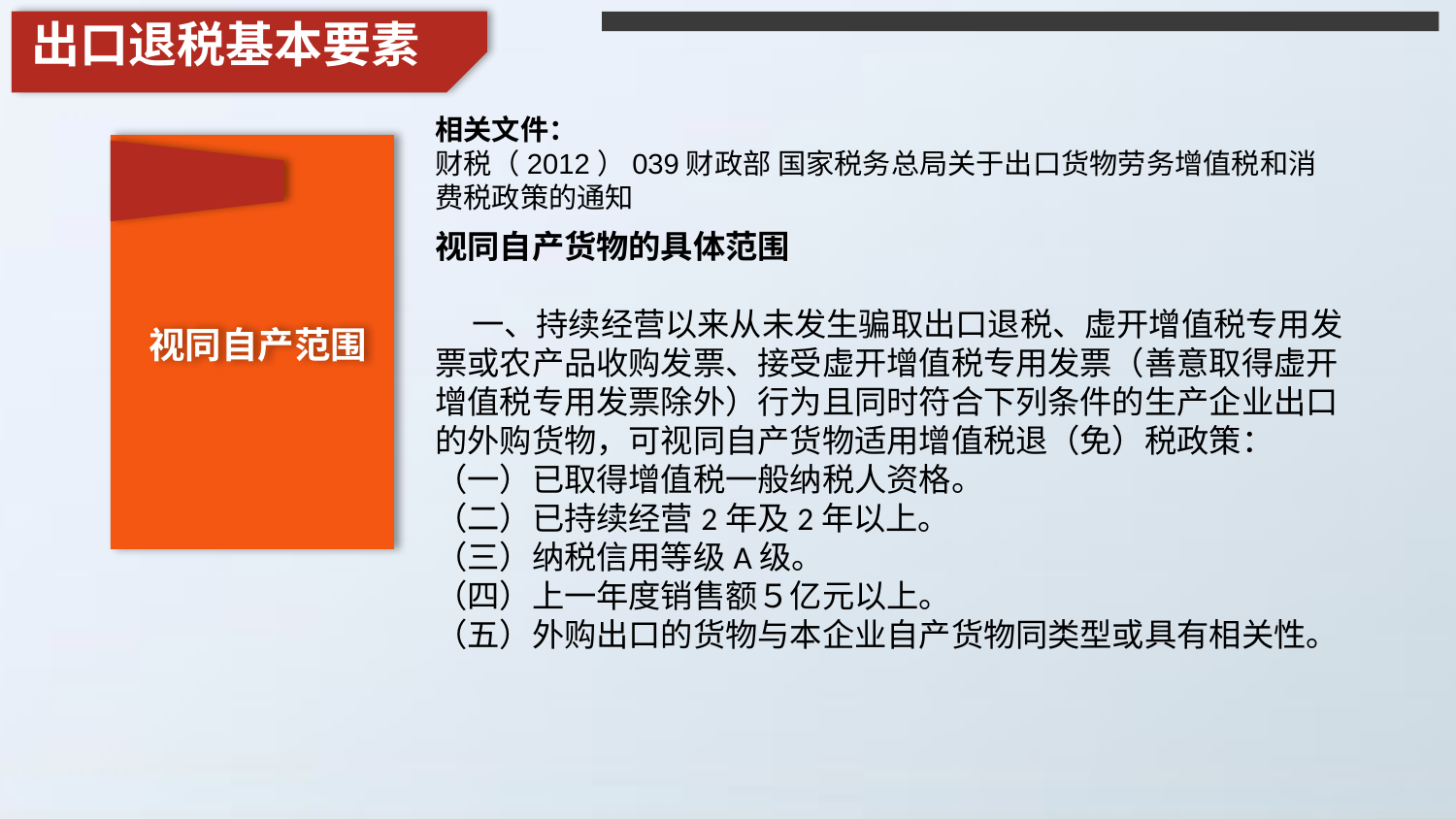

出口退税基本要素

相关文件：
财税（2012）039财政部 国家税务总局关于出口货物劳务增值税和消费税政策的通知

视同自产货物的具体范围

    一、持续经营以来从未发生骗取出口退税、虚开增值税专用发票或农产品收购发票、接受虚开增值税专用发票（善意取得虚开增值税专用发票除外）行为且同时符合下列条件的生产企业出口的外购货物，可视同自产货物适用增值税退（免）税政策：
（一）已取得增值税一般纳税人资格。
（二）已持续经营2年及2年以上。
（三）纳税信用等级A级。
（四）上一年度销售额５亿元以上。
（五）外购出口的货物与本企业自产货物同类型或具有相关性。
视同自产范围